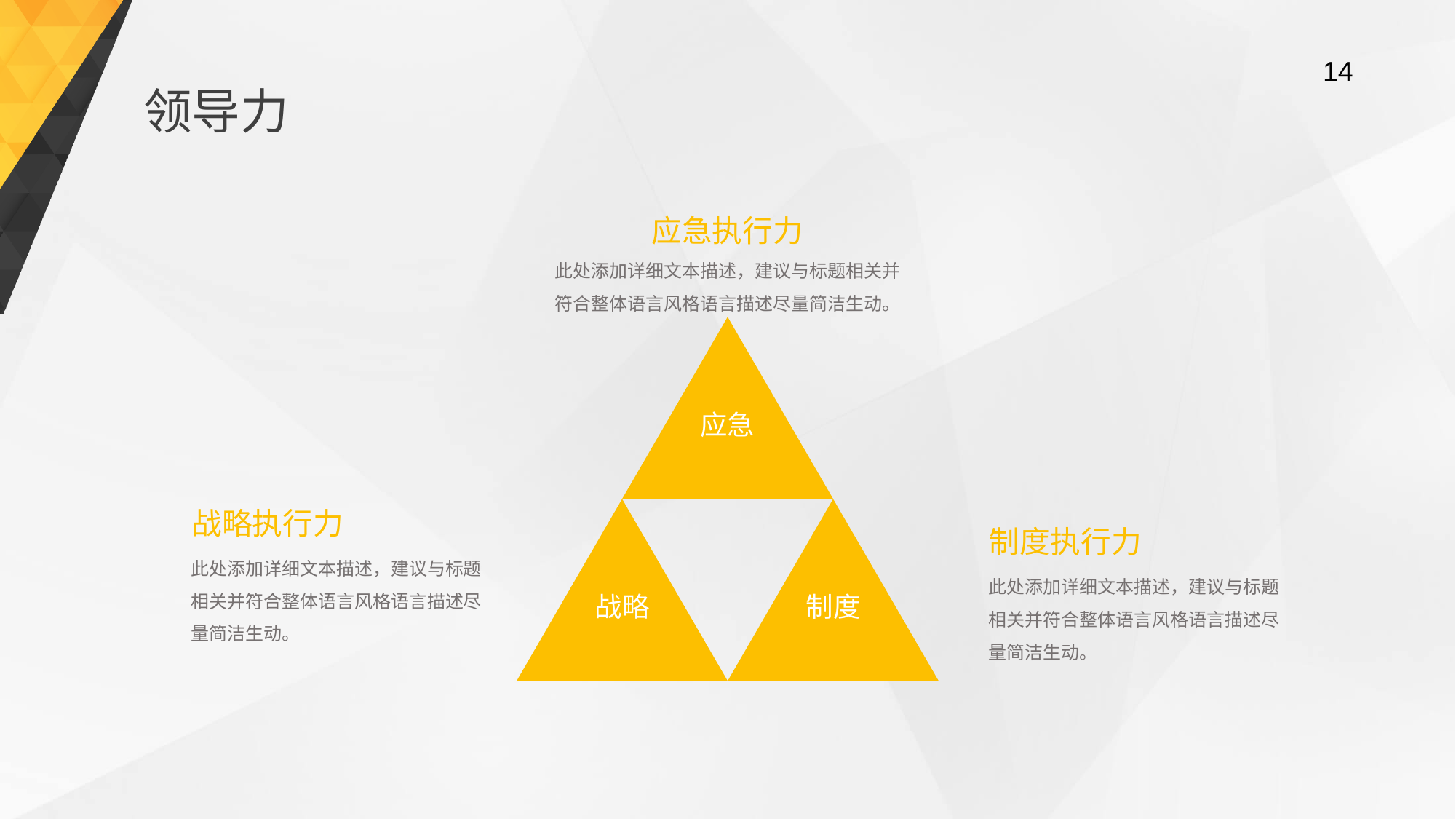

领导力
应急执行力
此处添加详细文本描述，建议与标题相关并符合整体语言风格语言描述尽量简洁生动。
应急
战略执行力
此处添加详细文本描述，建议与标题相关并符合整体语言风格语言描述尽量简洁生动。
战略
制度
制度执行力
此处添加详细文本描述，建议与标题相关并符合整体语言风格语言描述尽量简洁生动。